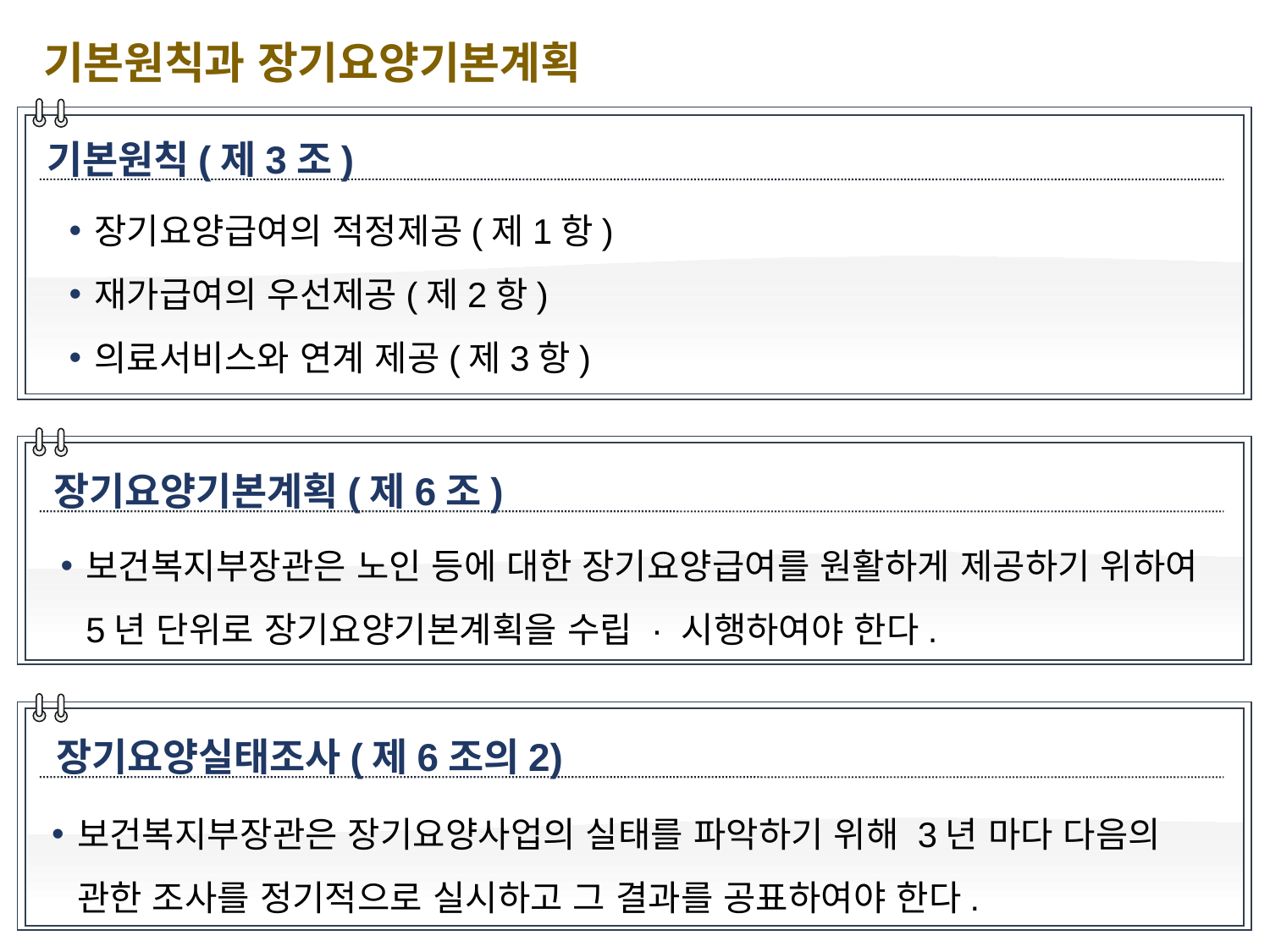

기본원칙과 장기요양기본계획

기본원칙(제3조)

장기요양급여의 적정제공(제1항)
재가급여의 우선제공(제2항)
의료서비스와 연계 제공(제3항)

장기요양기본계획(제6조)

보건복지부장관은 노인 등에 대한 장기요양급여를 원활하게 제공하기 위하여 5년 단위로 장기요양기본계획을 수립 · 시행하여야 한다.

장기요양실태조사(제6조의2)

보건복지부장관은 장기요양사업의 실태를 파악하기 위해 3년 마다 다음의 관한 조사를 정기적으로 실시하고 그 결과를 공표하여야 한다.